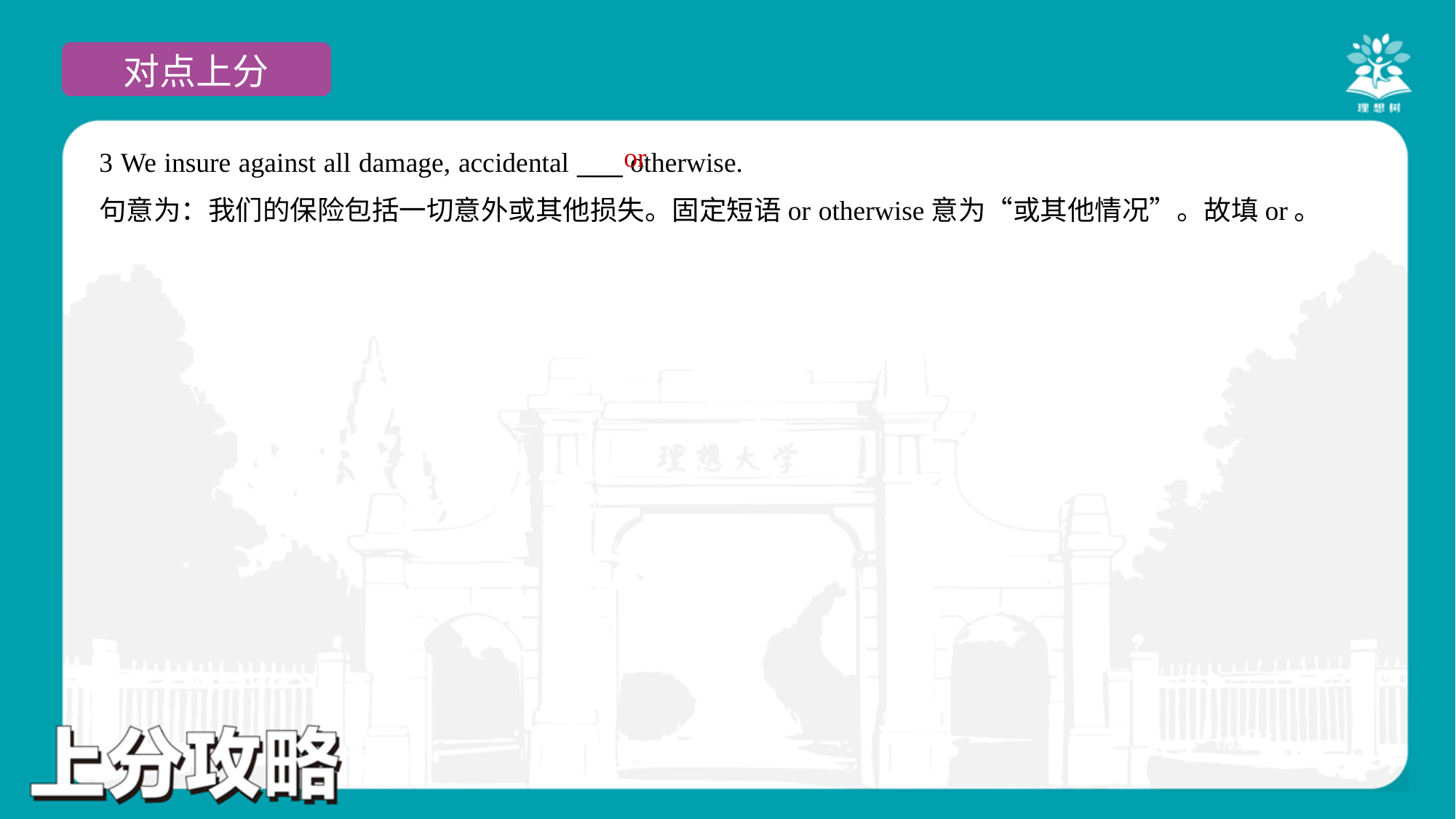

or
3 We insure against all damage, accidental ___ otherwise.
句意为：我们的保险包括一切意外或其他损失。固定短语or otherwise意为“或其他情况”。故填or。